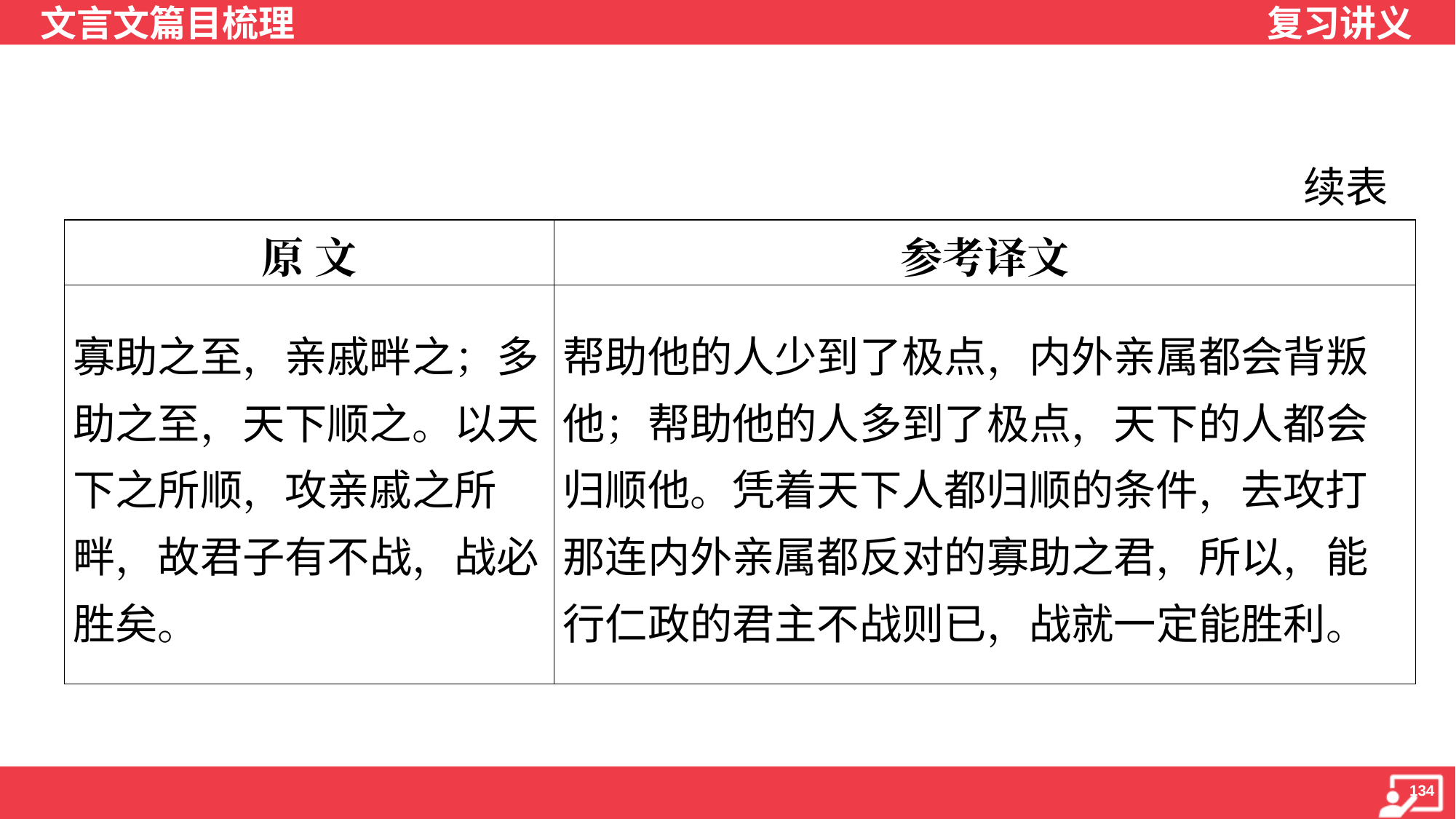

续表
| 原 文 | 参考译文 |
| --- | --- |
| 寡助之至，亲戚畔之；多助之至，天下顺之。以天下之所顺，攻亲戚之所畔，故君子有不战，战必胜矣。 | 帮助他的人少到了极点，内外亲属都会背叛他；帮助他的人多到了极点，天下的人都会归顺他。凭着天下人都归顺的条件，去攻打那连内外亲属都反对的寡助之君，所以，能行仁政的君主不战则已，战就一定能胜利。 |